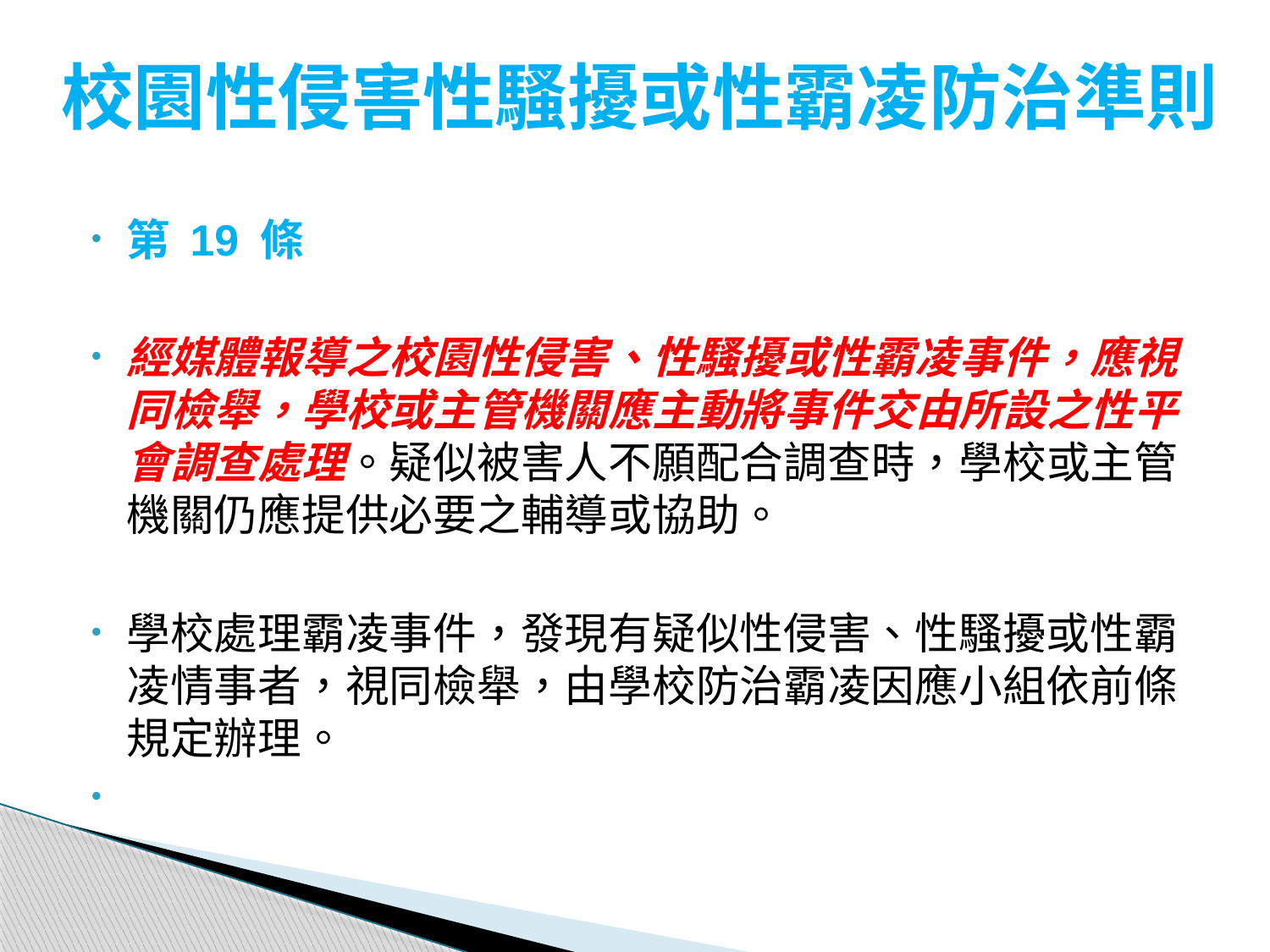

# 校園性侵害性騷擾或性霸凌防治準則
第 19 條

經媒體報導之校園性侵害、性騷擾或性霸凌事件，應視同檢舉，學校或主管機關應主動將事件交由所設之性平會調查處理。疑似被害人不願配合調查時，學校或主管機關仍應提供必要之輔導或協助。

學校處理霸凌事件，發現有疑似性侵害、性騷擾或性霸凌情事者，視同檢舉，由學校防治霸凌因應小組依前條規定辦理。